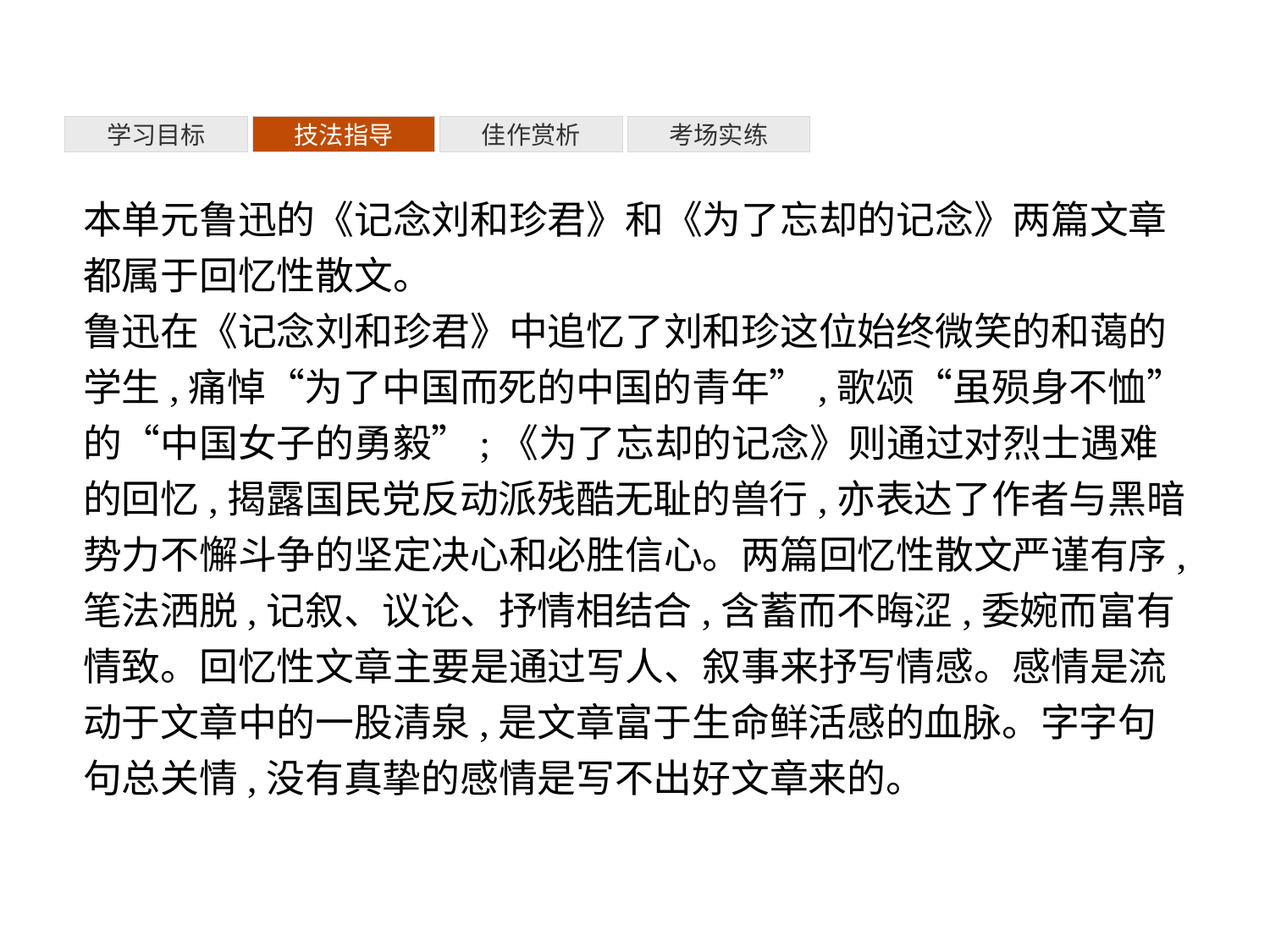

考场实练
学习目标
技法指导
佳作赏析
本单元鲁迅的《记念刘和珍君》和《为了忘却的记念》两篇文章都属于回忆性散文。
鲁迅在《记念刘和珍君》中追忆了刘和珍这位始终微笑的和蔼的学生,痛悼“为了中国而死的中国的青年”,歌颂“虽殒身不恤”的“中国女子的勇毅”;《为了忘却的记念》则通过对烈士遇难的回忆,揭露国民党反动派残酷无耻的兽行,亦表达了作者与黑暗势力不懈斗争的坚定决心和必胜信心。两篇回忆性散文严谨有序,笔法洒脱,记叙、议论、抒情相结合,含蓄而不晦涩,委婉而富有情致。回忆性文章主要是通过写人、叙事来抒写情感。感情是流动于文章中的一股清泉,是文章富于生命鲜活感的血脉。字字句句总关情,没有真挚的感情是写不出好文章来的。